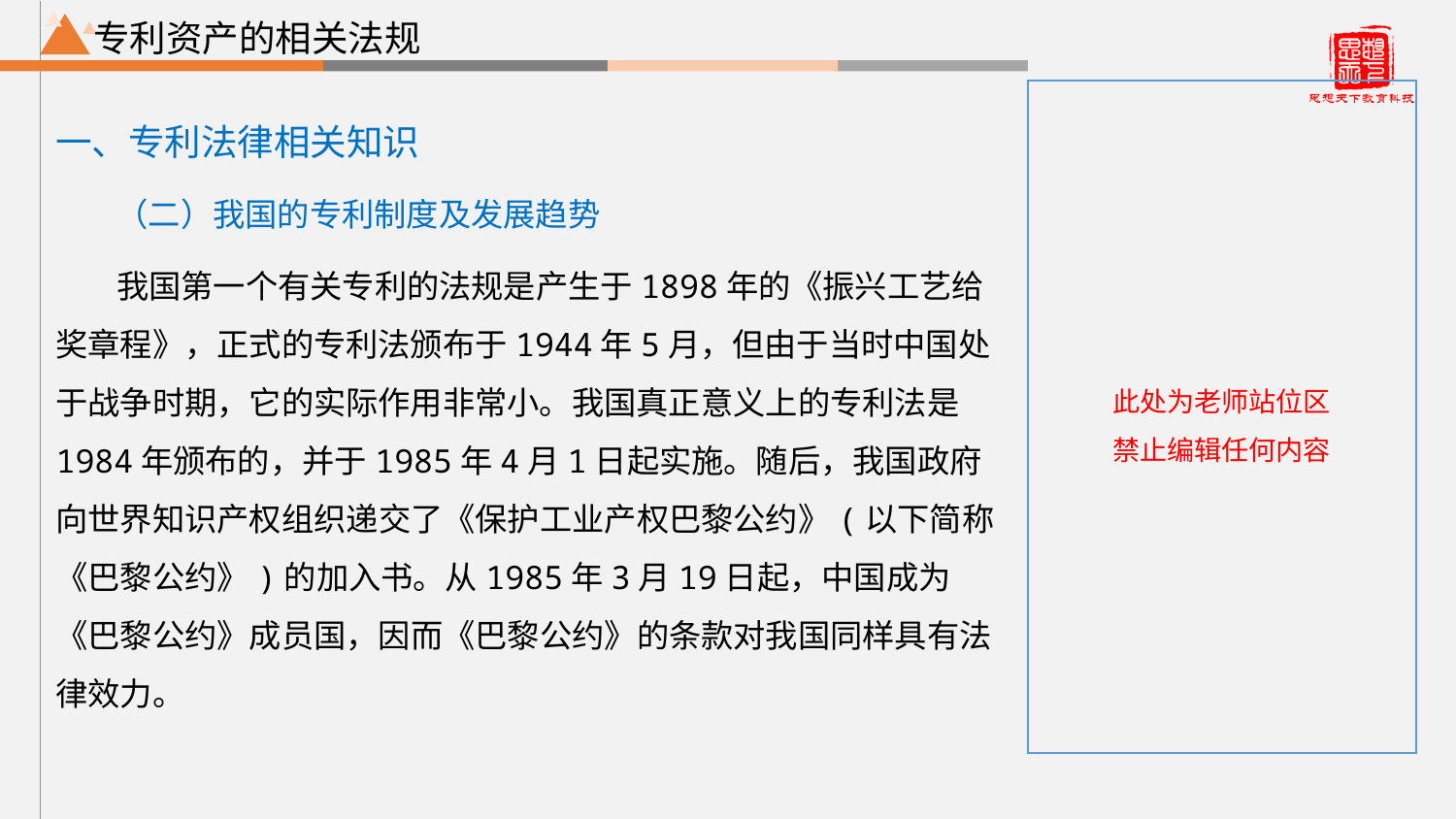

根据实际情况添加不同层级标题
# 专利资产的相关法规
一、专利法律相关知识
（二）我国的专利制度及发展趋势
我国第一个有关专利的法规是产生于1898年的《振兴工艺给奖章程》，正式的专利法颁布于1944年5月，但由于当时中国处于战争时期，它的实际作用非常小。我国真正意义上的专利法是1984年颁布的，并于1985年4月1日起实施。随后，我国政府向世界知识产权组织递交了《保护工业产权巴黎公约》(以下简称《巴黎公约》)的加入书。从1985年3月19日起，中国成为《巴黎公约》成员国，因而《巴黎公约》的条款对我国同样具有法律效力。
8